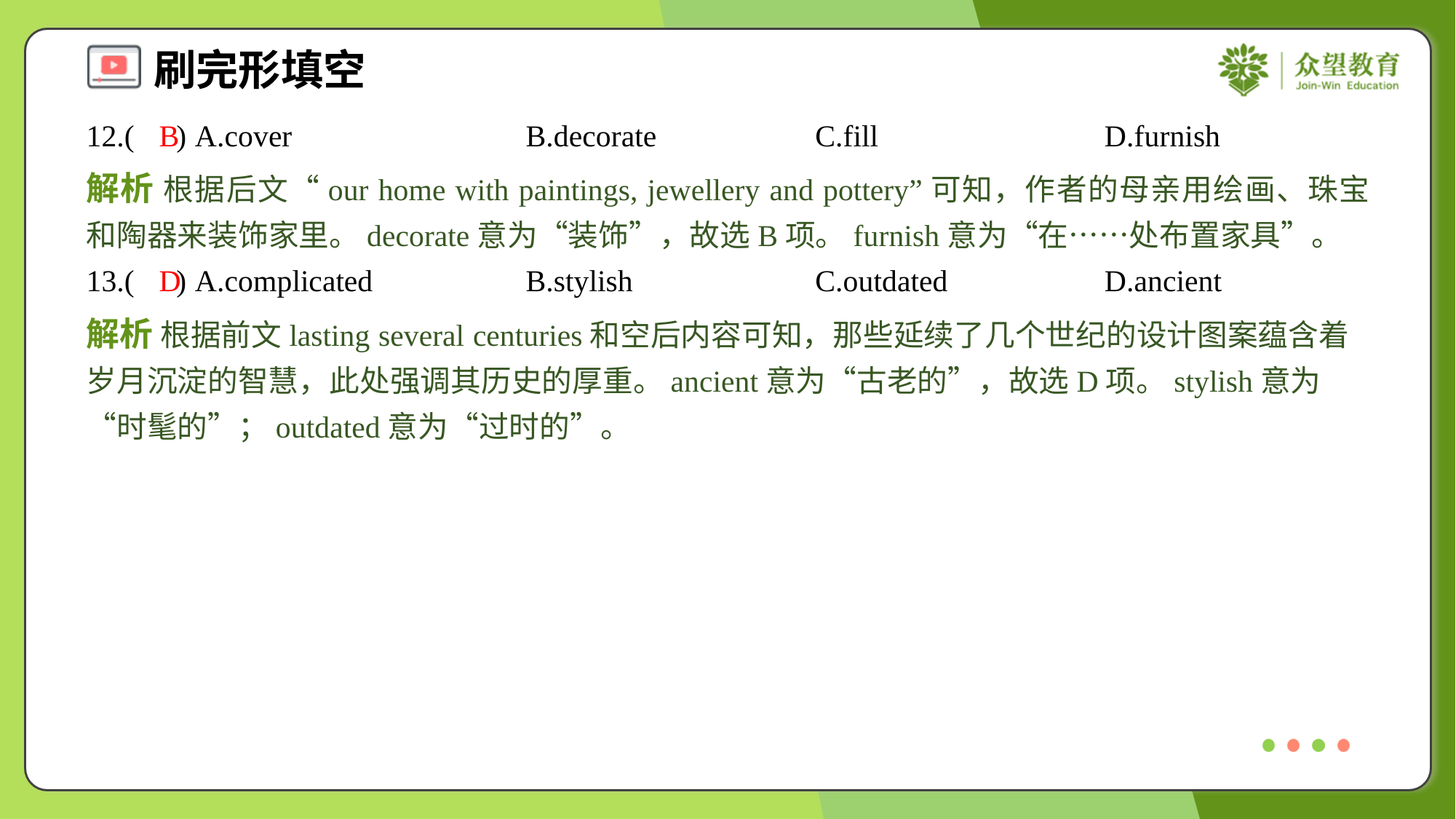

12.(     ) A.cover	B.decorate	C.fill	D.furnish
B
解析 根据后文“our home with paintings, jewellery and pottery”可知，作者的母亲用绘画、珠宝和陶器来装饰家里。decorate意为“装饰”，故选B项。furnish意为“在……处布置家具”。
13.(     ) A.complicated	B.stylish	C.outdated	D.ancient
D
解析 根据前文lasting several centuries和空后内容可知，那些延续了几个世纪的设计图案蕴含着岁月沉淀的智慧，此处强调其历史的厚重。ancient意为“古老的”，故选D项。stylish意为“时髦的”；outdated意为“过时的”。